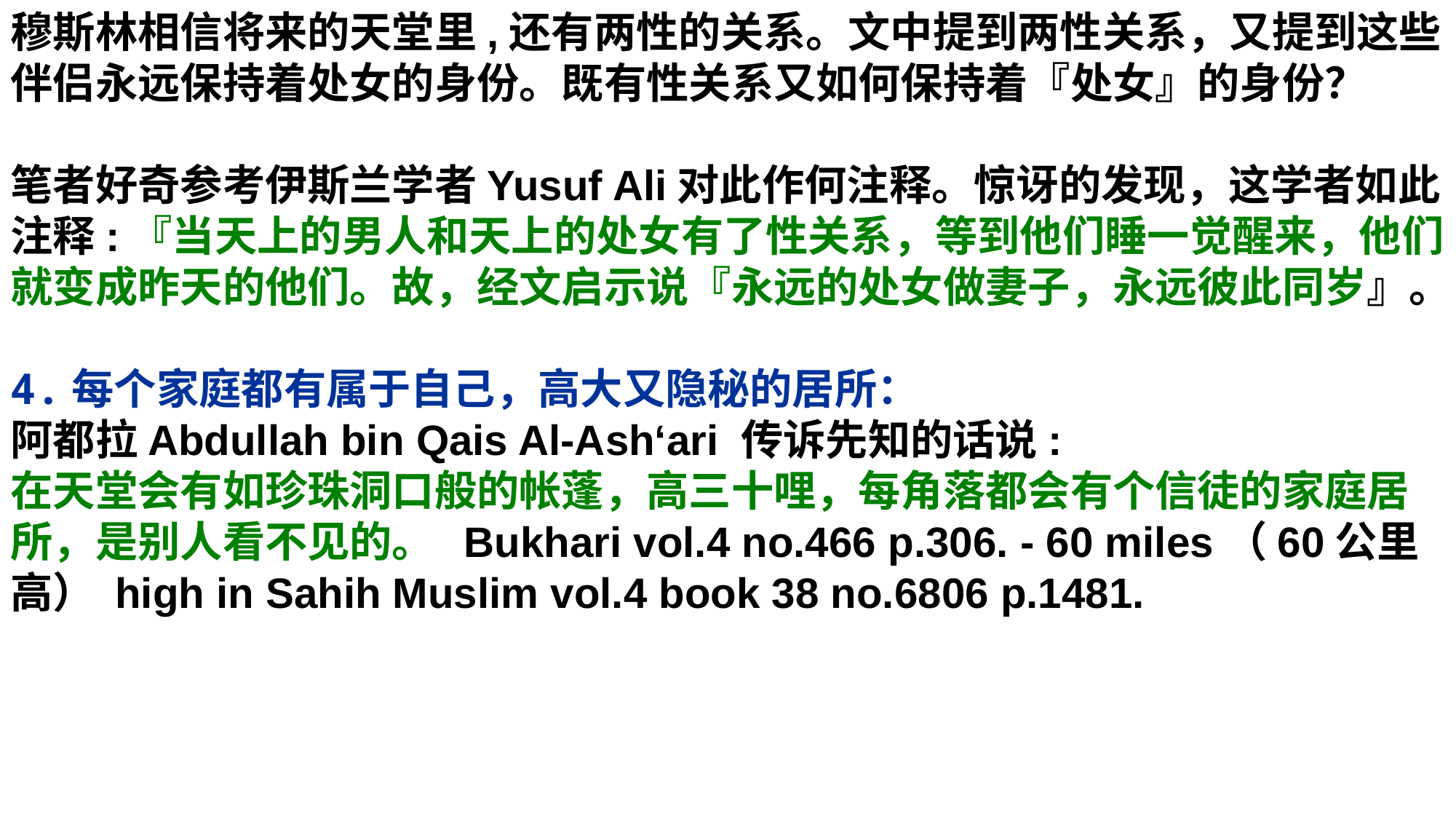

穆斯林相信将来的天堂里,还有两性的关系。文中提到两性关系，又提到这些伴侣永远保持着处女的身份。既有性关系又如何保持着『处女』的身份？

笔者好奇参考伊斯兰学者Yusuf Ali对此作何注释。惊讶的发现，这学者如此注释:『当天上的男人和天上的处女有了性关系，等到他们睡一觉醒来，他们就变成昨天的他们。故，经文启示说『永远的处女做妻子，永远彼此同岁』。

4.每个家庭都有属于自己，高大又隐秘的居所：
阿都拉Abdullah bin Qais Al-Ash‘ari 传诉先知的话说:
在天堂会有如珍珠洞口般的帐蓬，高三十哩，每角落都会有个信徒的家庭居所，是别人看不见的。  Bukhari vol.4 no.466 p.306. - 60 miles（60公里高） high in Sahih Muslim vol.4 book 38 no.6806 p.1481.